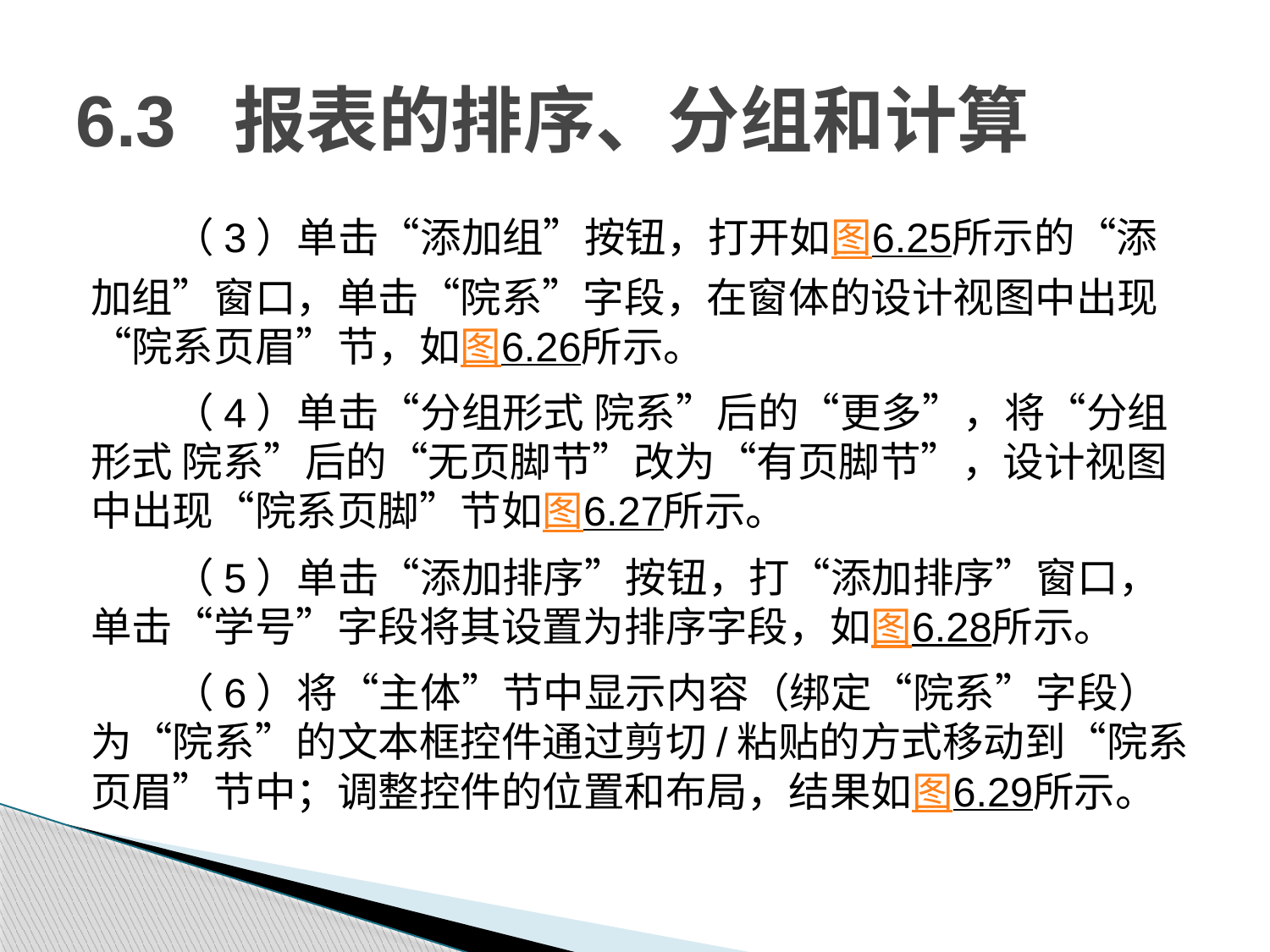

# 6.3  报表的排序、分组和计算
（3）单击“添加组”按钮，打开如图6.25所示的“添加组”窗口，单击“院系”字段，在窗体的设计视图中出现“院系页眉”节，如图6.26所示。
（4）单击“分组形式 院系”后的“更多”，将“分组形式 院系”后的“无页脚节”改为“有页脚节”，设计视图中出现“院系页脚”节如图6.27所示。
（5）单击“添加排序”按钮，打“添加排序”窗口，单击“学号”字段将其设置为排序字段，如图6.28所示。
（6）将“主体”节中显示内容（绑定“院系”字段）为“院系”的文本框控件通过剪切/粘贴的方式移动到“院系页眉”节中；调整控件的位置和布局，结果如图6.29所示。